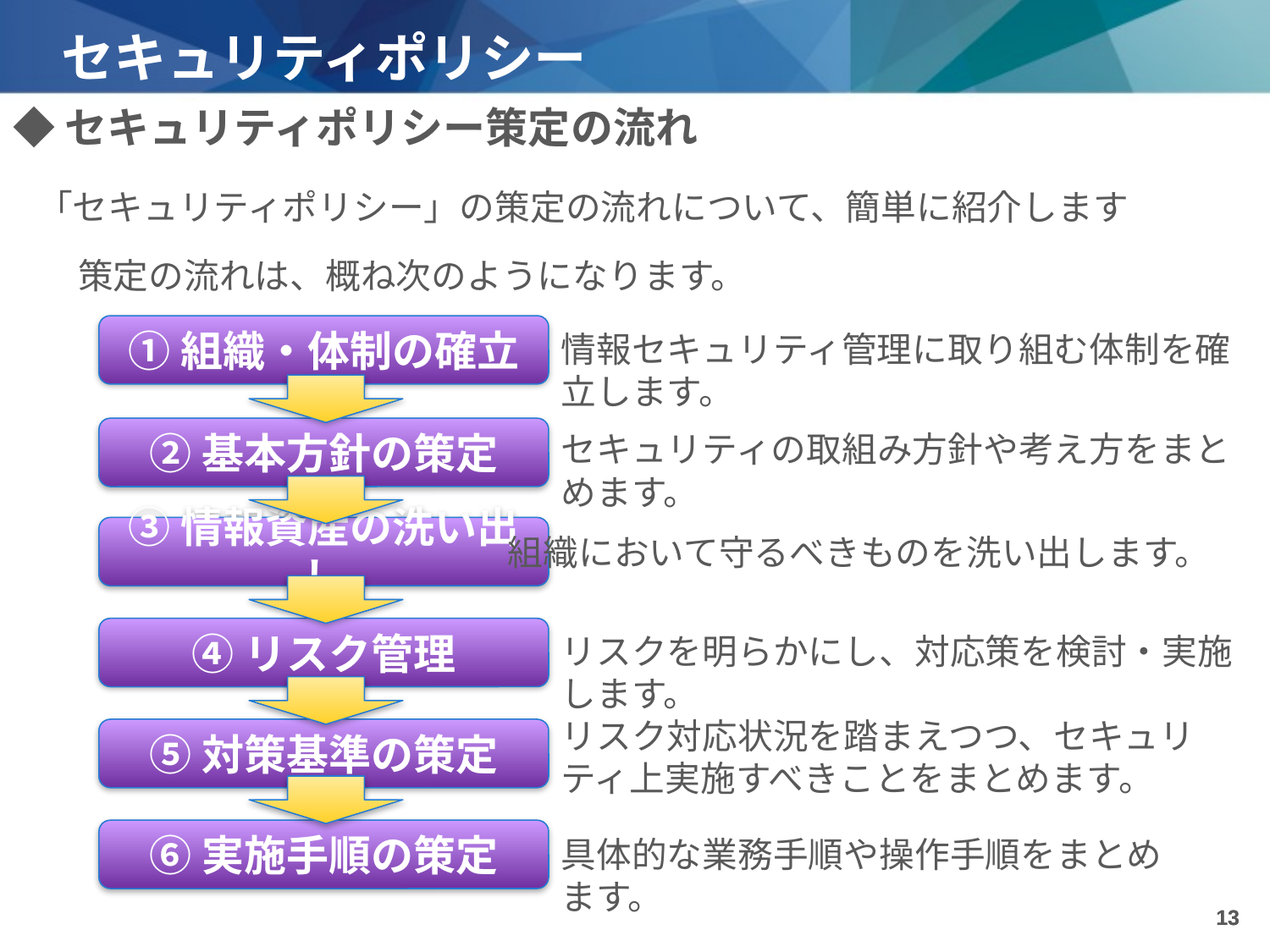

# セキュリティポリシー
◆セキュリティポリシー策定の流れ
「セキュリティポリシー」の策定の流れについて、簡単に紹介します

策定の流れは、概ね次のようになります。
①組織・体制の確立
情報セキュリティ管理に取り組む体制を確立します。

②基本方針の策定
セキュリティの取組み方針や考え方をまとめます。

③情報資産の洗い出し
組織において守るべきものを洗い出します。

④リスク管理
リスクを明らかにし、対応策を検討・実施します。

リスク対応状況を踏まえつつ、セキュリティ上実施すべきことをまとめます。
⑤対策基準の策定

⑥実施手順の策定
具体的な業務手順や操作手順をまとめます。